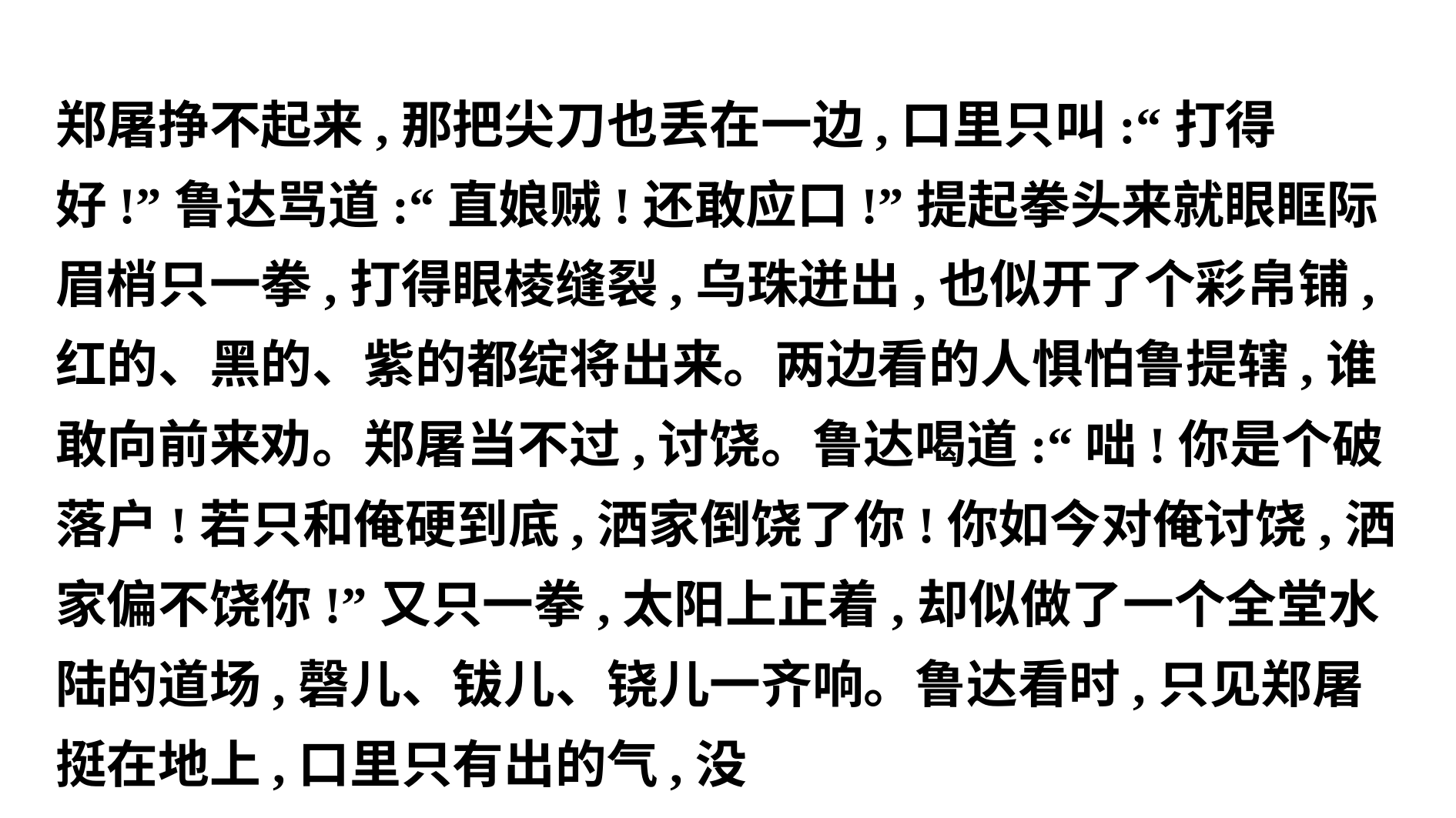

郑屠挣不起来,那把尖刀也丢在一边,口里只叫:“打得好!”鲁达骂道:“直娘贼!还敢应口!”提起拳头来就眼眶际眉梢只一拳,打得眼棱缝裂,乌珠迸出,也似开了个彩帛铺,红的、黑的、紫的都绽将出来。两边看的人惧怕鲁提辖,谁敢向前来劝。郑屠当不过,讨饶。鲁达喝道:“咄!你是个破落户!若只和俺硬到底,洒家倒饶了你!你如今对俺讨饶,洒家偏不饶你!”又只一拳,太阳上正着,却似做了一个全堂水陆的道场,磬儿、钹儿、铙儿一齐响。鲁达看时,只见郑屠挺在地上,口里只有出的气,没